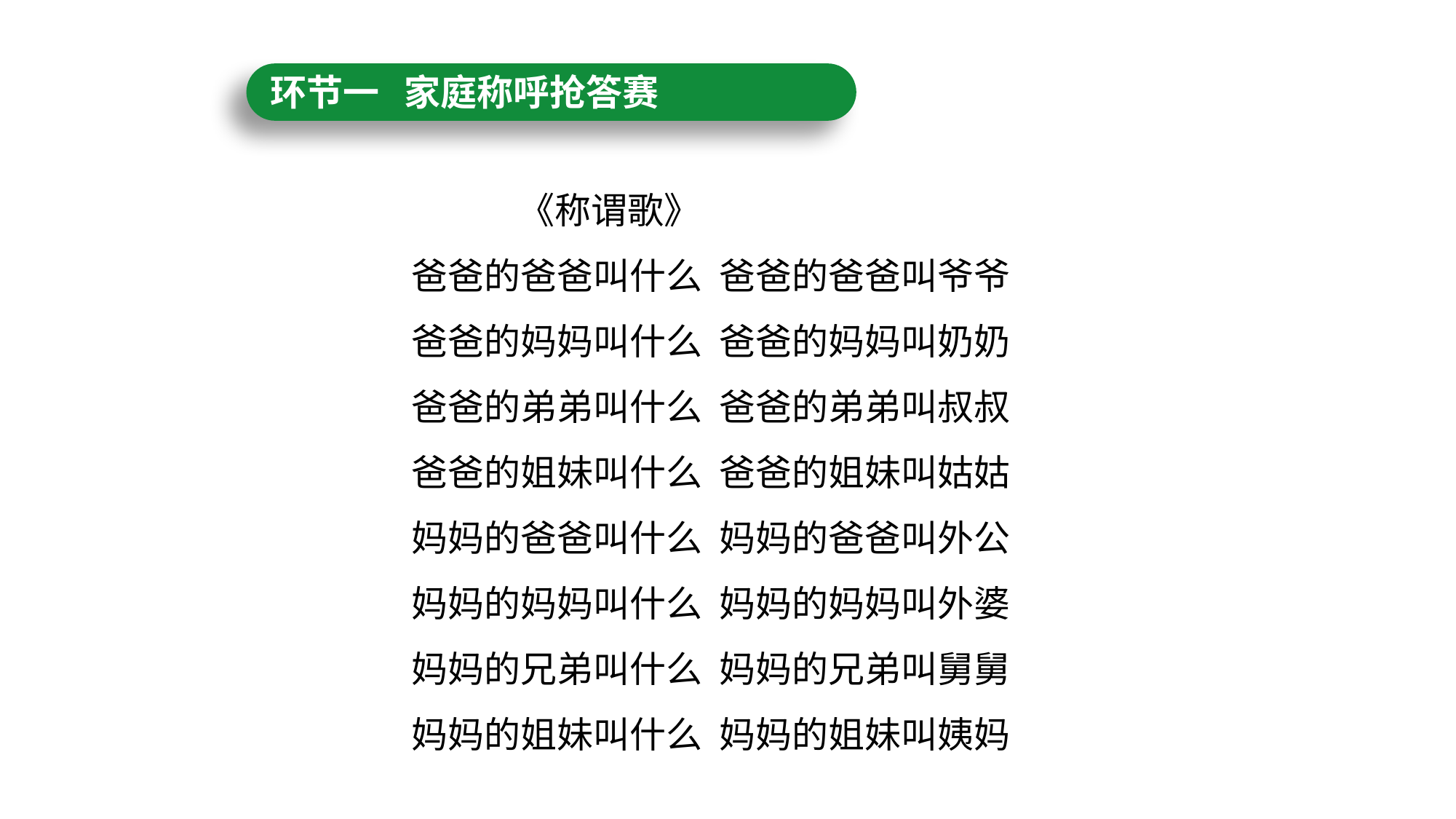

环节一   家庭称呼抢答赛

            《称谓歌》
爸爸的爸爸叫什么  爸爸的爸爸叫爷爷
爸爸的妈妈叫什么  爸爸的妈妈叫奶奶
爸爸的弟弟叫什么  爸爸的弟弟叫叔叔
爸爸的姐妹叫什么  爸爸的姐妹叫姑姑
妈妈的爸爸叫什么  妈妈的爸爸叫外公
妈妈的妈妈叫什么  妈妈的妈妈叫外婆
妈妈的兄弟叫什么  妈妈的兄弟叫舅舅
妈妈的姐妹叫什么  妈妈的姐妹叫姨妈